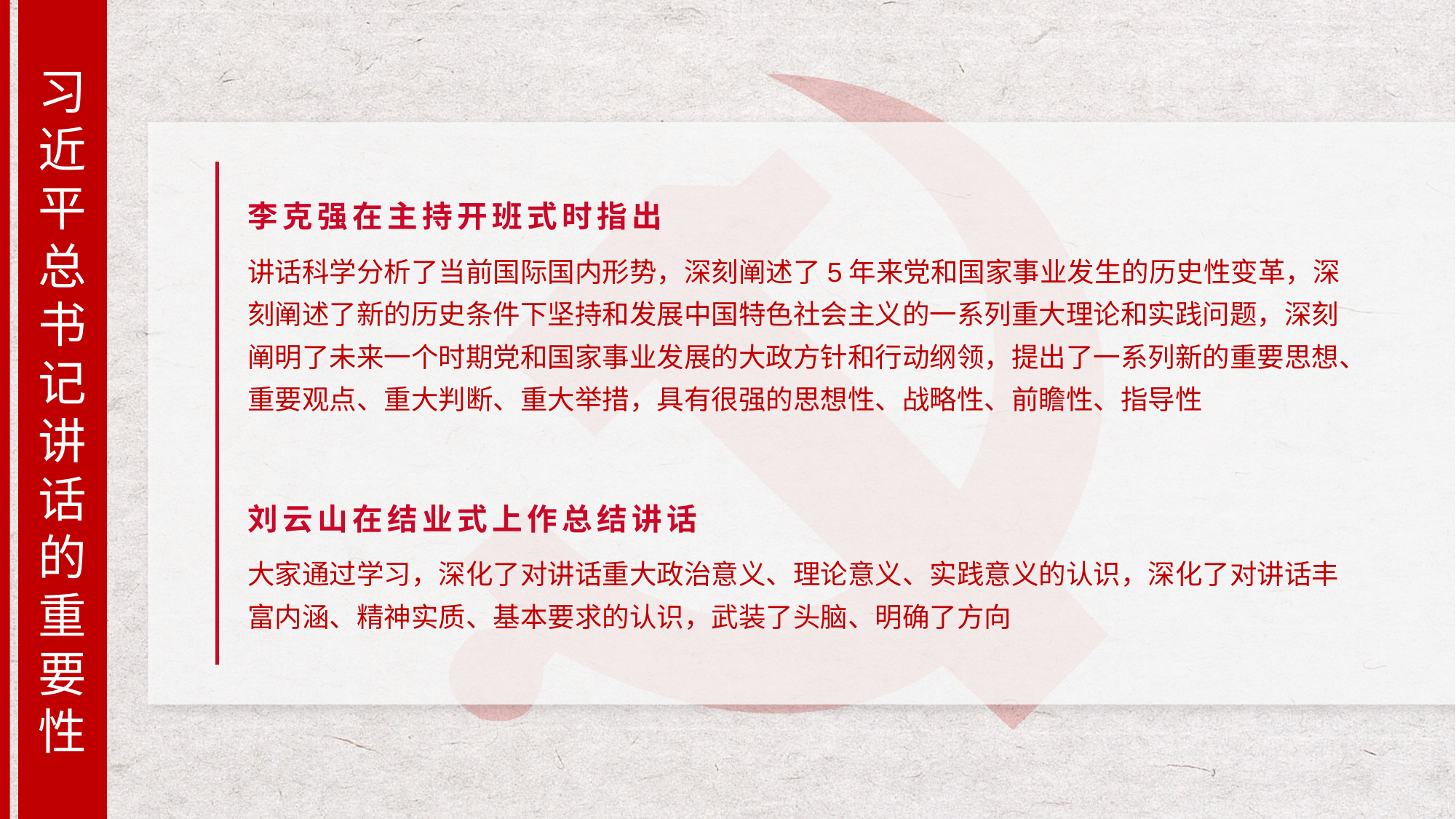

习近平总书记讲话的重要性

李克强在主持开班式时指出
讲话科学分析了当前国际国内形势，深刻阐述了5年来党和国家事业发生的历史性变革，深刻阐述了新的历史条件下坚持和发展中国特色社会主义的一系列重大理论和实践问题，深刻阐明了未来一个时期党和国家事业发展的大政方针和行动纲领，提出了一系列新的重要思想、重要观点、重大判断、重大举措，具有很强的思想性、战略性、前瞻性、指导性
刘云山在结业式上作总结讲话
大家通过学习，深化了对讲话重大政治意义、理论意义、实践意义的认识，深化了对讲话丰富内涵、精神实质、基本要求的认识，武装了头脑、明确了方向